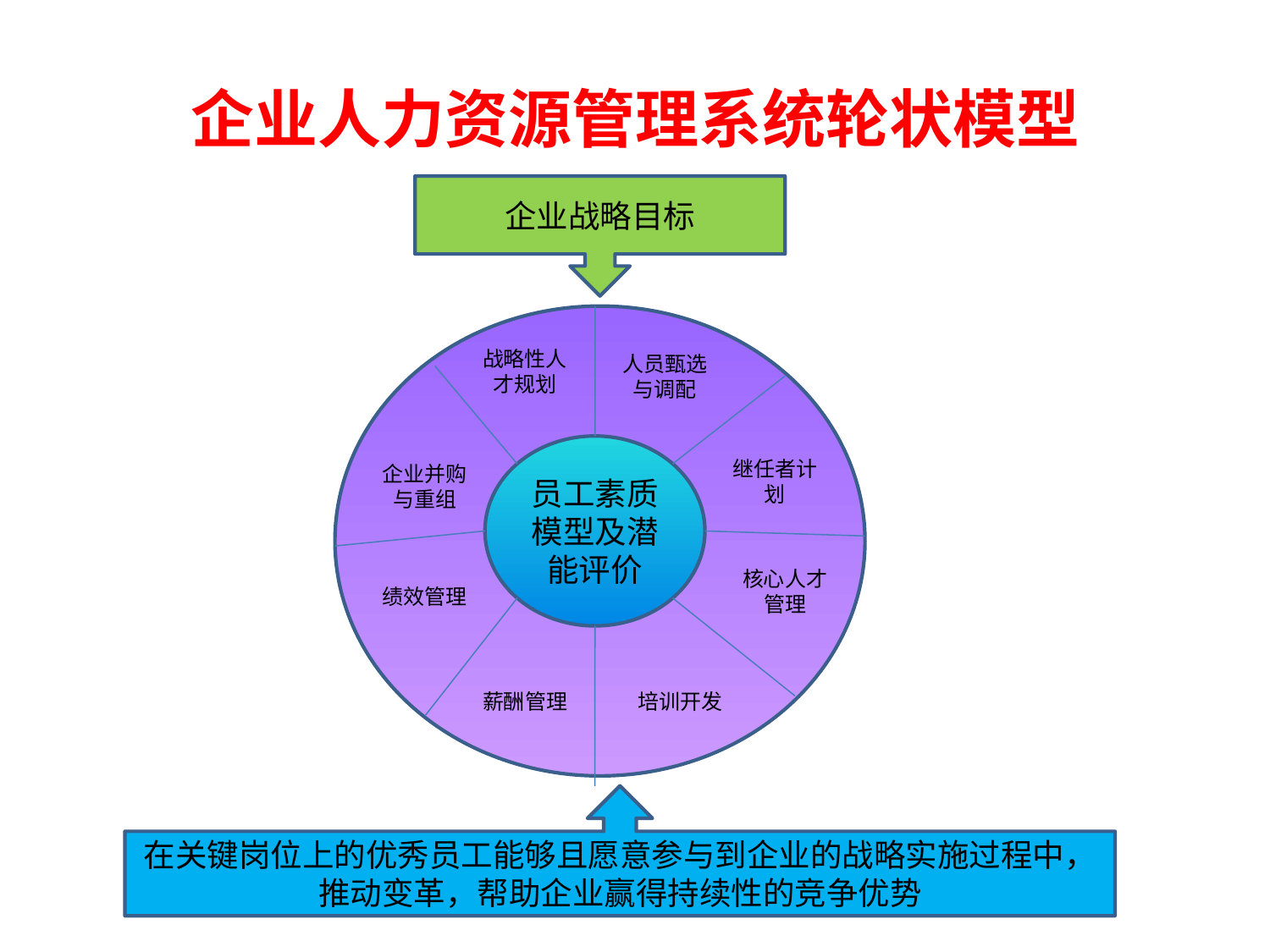

# 企业人力资源管理系统轮状模型
企业战略目标

人员甄选与调配
战略性人才规划
员工素质模型及潜能评价
企业并购与重组
继任者计划
核心人才管理
绩效管理
薪酬管理
培训开发
在关键岗位上的优秀员工能够且愿意参与到企业的战略实施过程中，推动变革，帮助企业赢得持续性的竞争优势